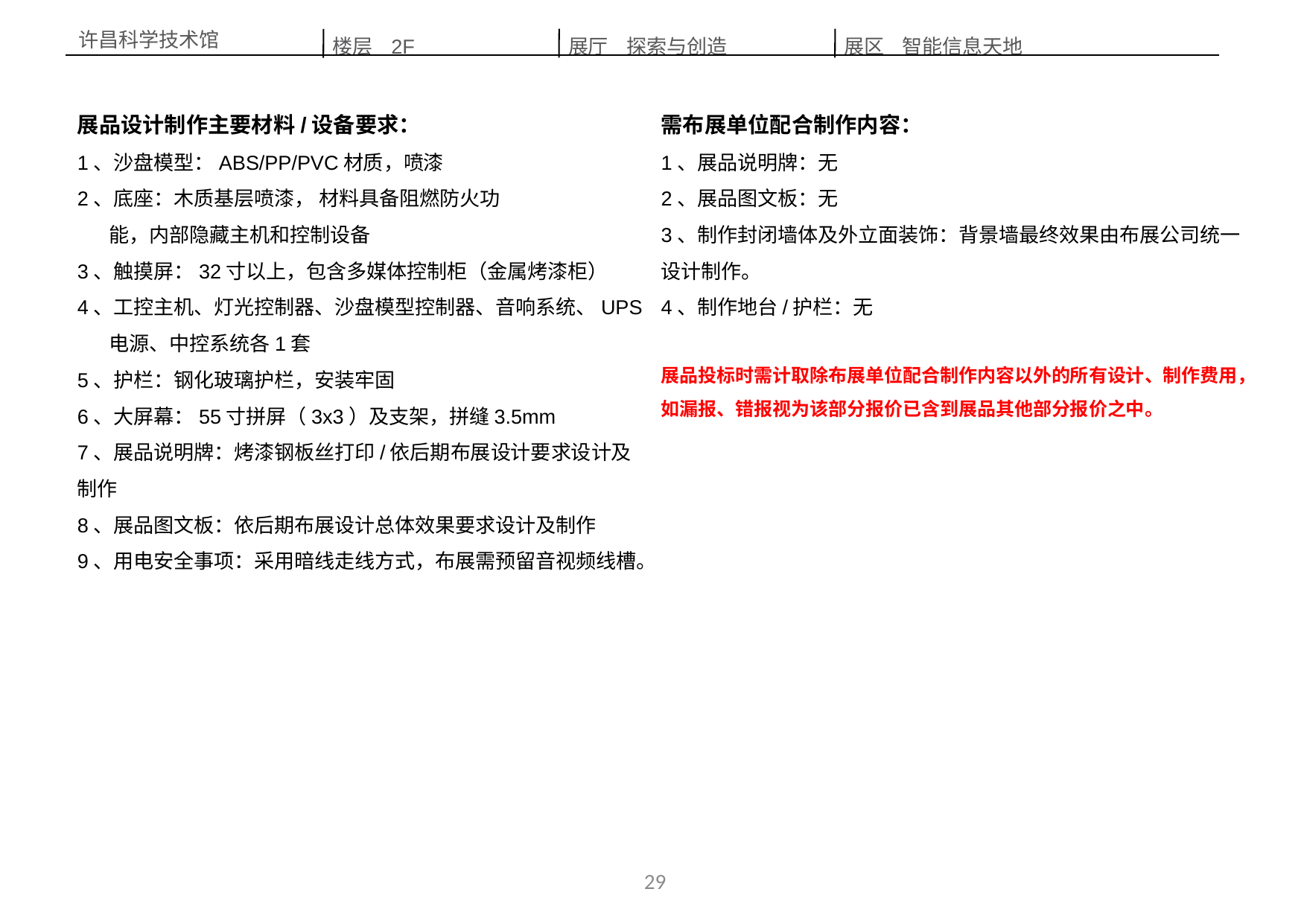

楼层   2F
展区    智能信息天地
展厅    探索与创造
许昌科学技术馆

展品设计制作主要材料/设备要求：
1、沙盘模型：ABS/PP/PVC材质，喷漆
2、底座：木质基层喷漆， 材料具备阻燃防火功
      能，内部隐藏主机和控制设备
3、触摸屏：32寸以上，包含多媒体控制柜（金属烤漆柜）
4、工控主机、灯光控制器、沙盘模型控制器、音响系统、UPS
      电源、中控系统各1套
5、护栏：钢化玻璃护栏，安装牢固
6、大屏幕：55寸拼屏（3x3）及支架，拼缝3.5mm
7、展品说明牌：烤漆钢板丝打印/依后期布展设计要求设计及制作
8、展品图文板：依后期布展设计总体效果要求设计及制作
9、用电安全事项：采用暗线走线方式，布展需预留音视频线槽。

需布展单位配合制作内容：
1、展品说明牌：无
2、展品图文板：无
3、制作封闭墙体及外立面装饰：背景墙最终效果由布展公司统一设计制作。
4、制作地台/护栏：无

展品投标时需计取除布展单位配合制作内容以外的所有设计、制作费用，如漏报、错报视为该部分报价已含到展品其他部分报价之中。
29